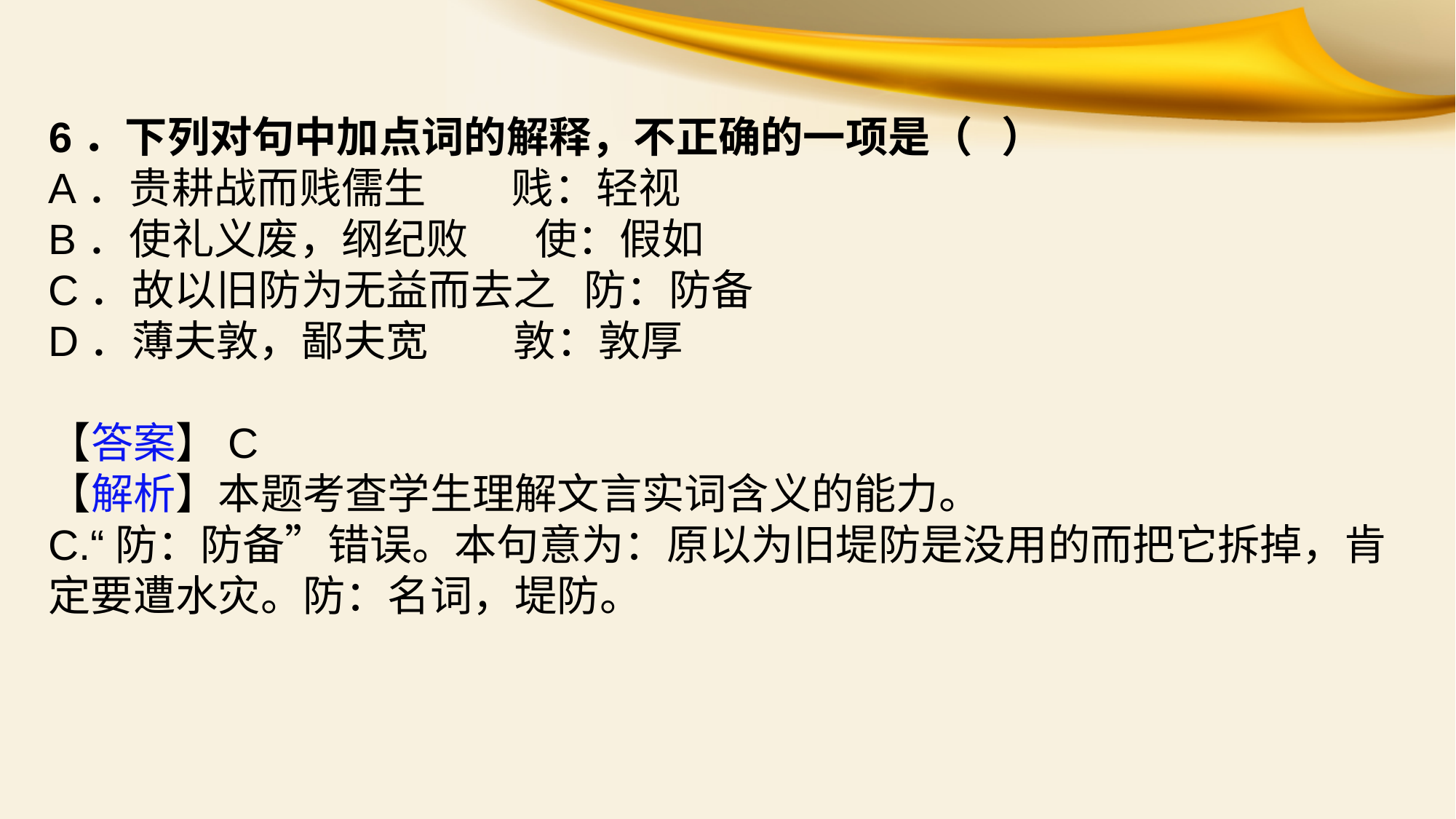

6．下列对句中加点词的解释，不正确的一项是（   ）
A．贵耕战而贱儒生         贱：轻视
B．使礼义废，纲纪败       使：假如
C．故以旧防为无益而去之   防：防备
D．薄夫敦，鄙夫宽         敦：敦厚

【答案】C
【解析】本题考查学生理解文言实词含义的能力。
C.“防：防备”错误。本句意为：原以为旧堤防是没用的而把它拆掉，肯定要遭水灾。防：名词，堤防。